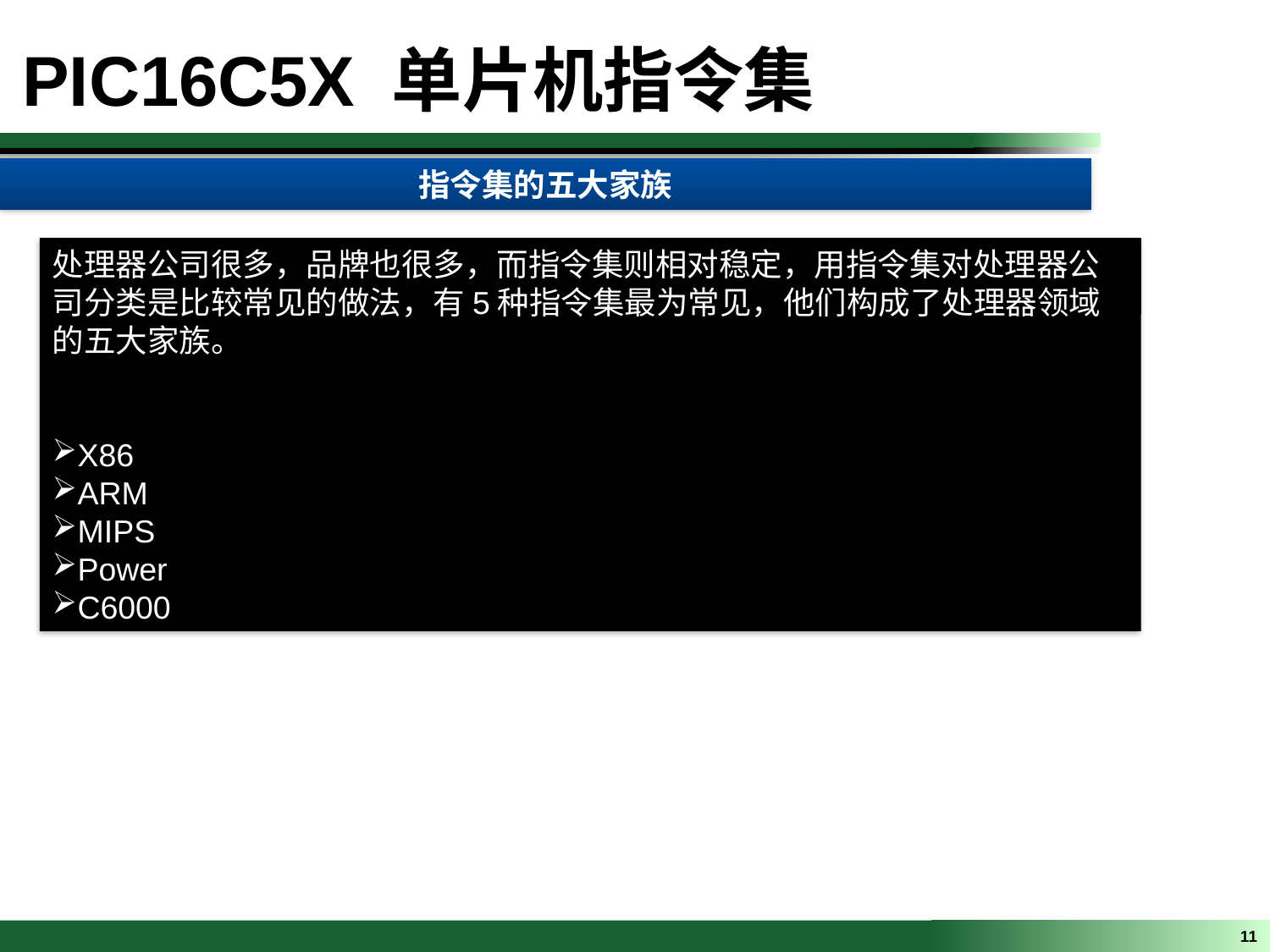

PIC16C5X 单片机指令集
指令集的五大家族
处理器公司很多，品牌也很多，而指令集则相对稳定，用指令集对处理器公司分类是比较常见的做法，有5种指令集最为常见，他们构成了处理器领域的五大家族。

X86
ARM
MIPS
Power
C6000
11